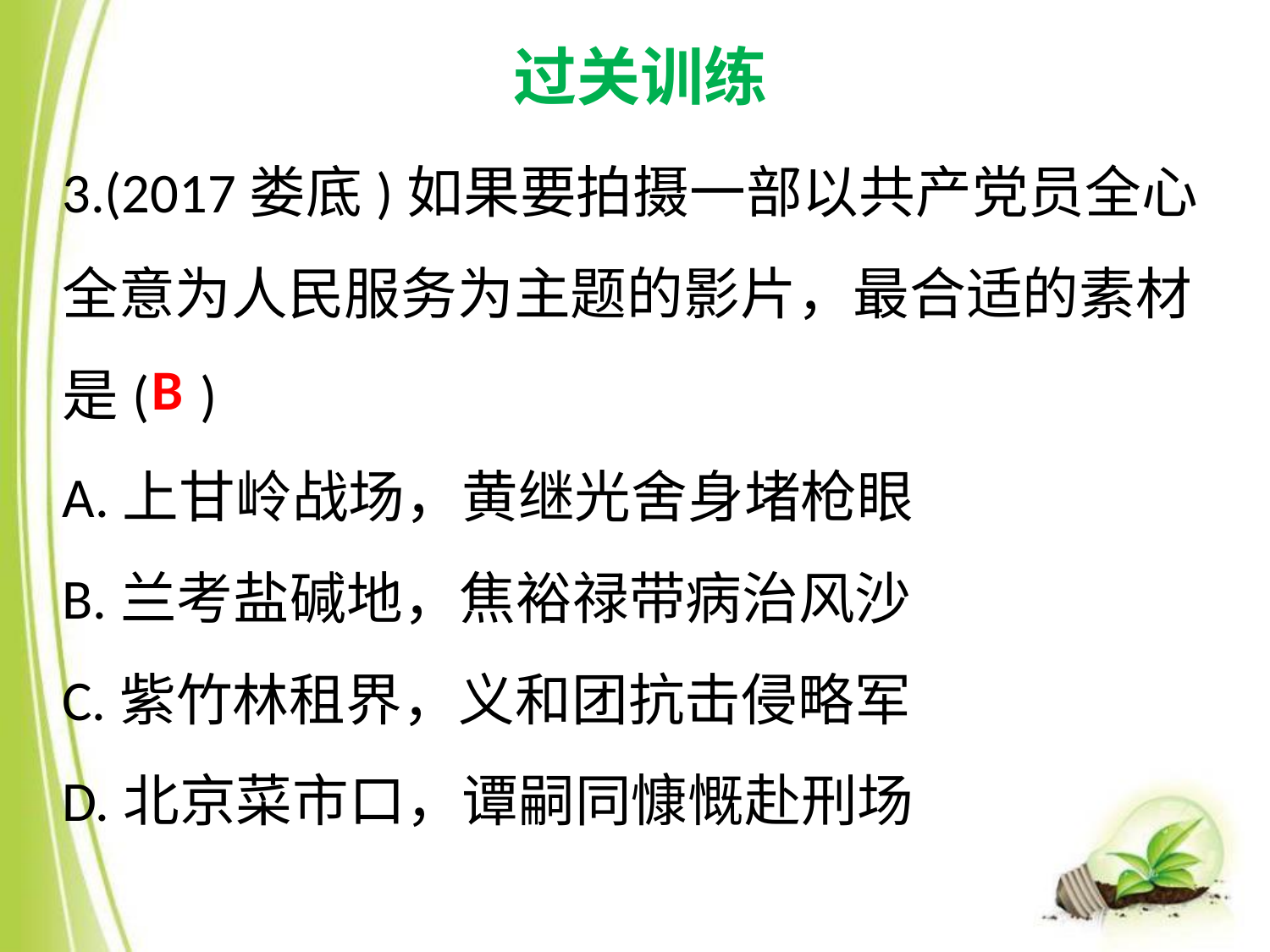

过关训练
3.(2017娄底)如果要拍摄一部以共产党员全心全意为人民服务为主题的影片，最合适的素材是(    )
A.上甘岭战场，黄继光舍身堵枪眼
B.兰考盐碱地，焦裕禄带病治风沙
C.紫竹林租界，义和团抗击侵略军
D.北京菜市口，谭嗣同慷慨赴刑场
B